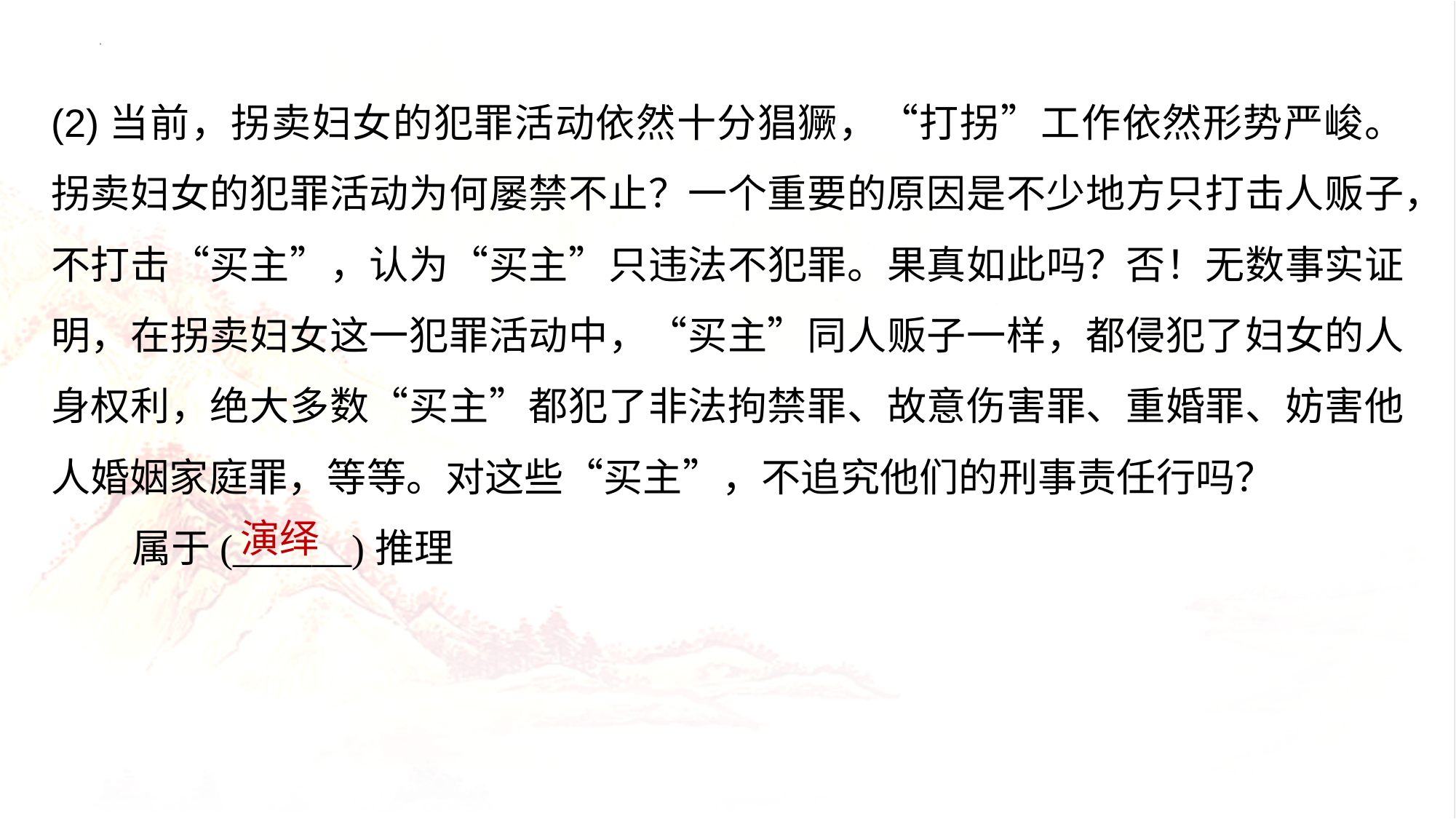

(2)当前，拐卖妇女的犯罪活动依然十分猖獗，“打拐”工作依然形势严峻。拐卖妇女的犯罪活动为何屡禁不止？一个重要的原因是不少地方只打击人贩子，不打击“买主”，认为“买主”只违法不犯罪。果真如此吗？否！无数事实证明，在拐卖妇女这一犯罪活动中，“买主”同人贩子一样，都侵犯了妇女的人身权利，绝大多数“买主”都犯了非法拘禁罪、故意伤害罪、重婚罪、妨害他人婚姻家庭罪，等等。对这些“买主”，不追究他们的刑事责任行吗？
        属于(______)推理
演绎